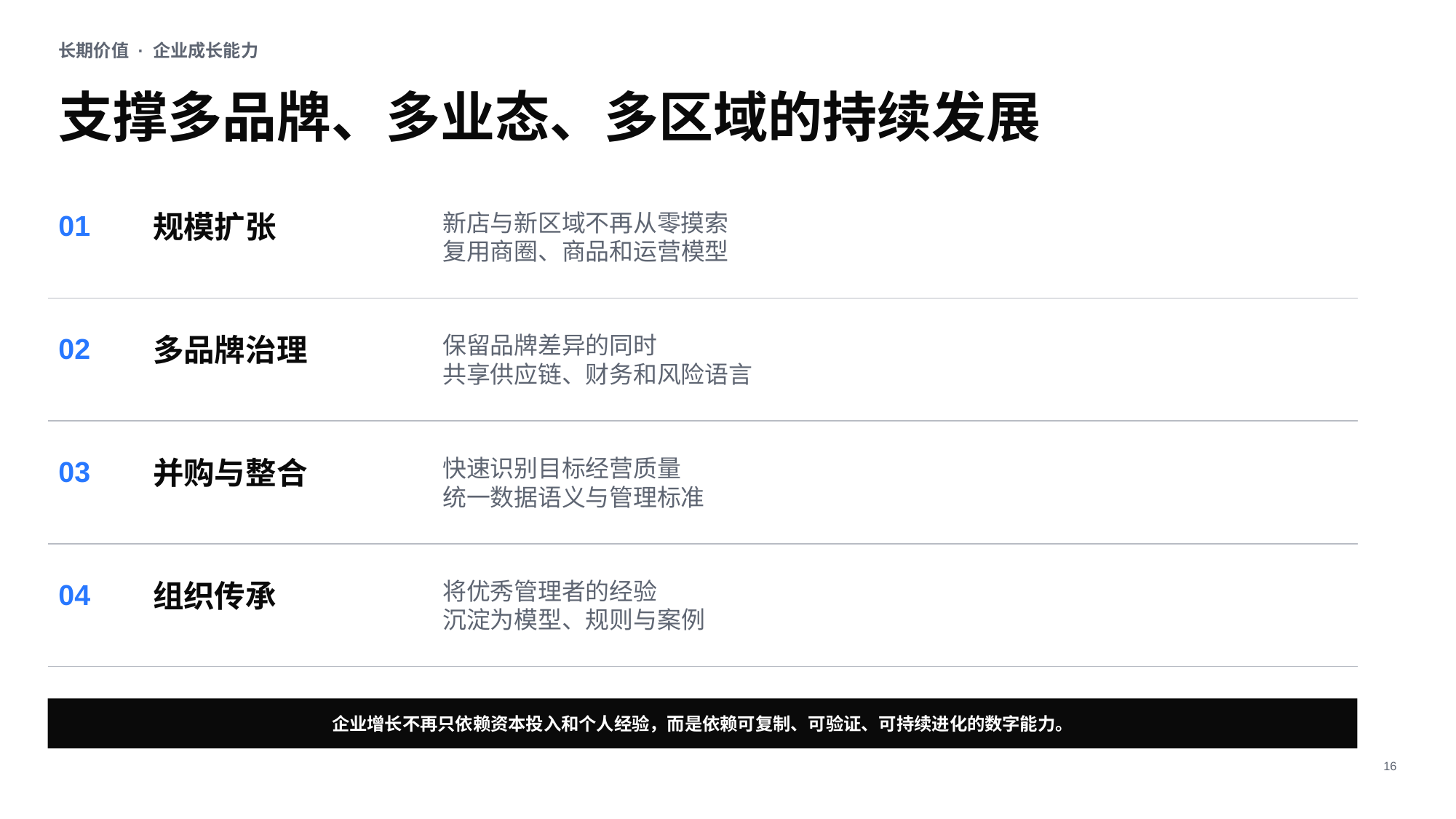

长期价值 · 企业成长能力
支撑多品牌、多业态、多区域的持续发展
01
规模扩张
新店与新区域不再从零摸索
复用商圈、商品和运营模型
02
多品牌治理
保留品牌差异的同时
共享供应链、财务和风险语言
03
并购与整合
快速识别目标经营质量
统一数据语义与管理标准
04
组织传承
将优秀管理者的经验
沉淀为模型、规则与案例

企业增长不再只依赖资本投入和个人经验，而是依赖可复制、可验证、可持续进化的数字能力。
16